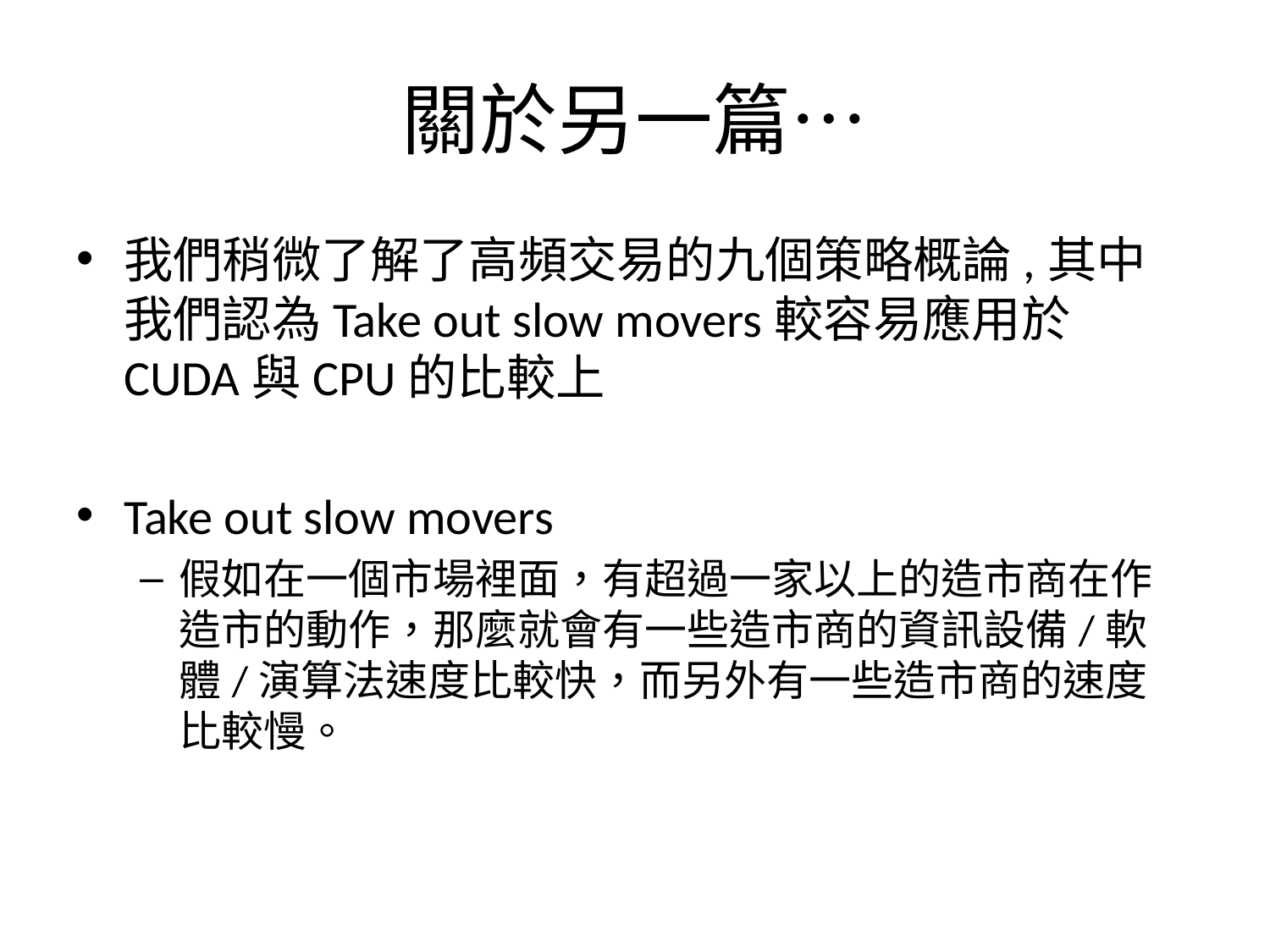

# 關於另一篇…
我們稍微了解了高頻交易的九個策略概論,其中我們認為Take out slow movers較容易應用於CUDA與CPU的比較上

Take out slow movers
假如在一個市場裡面，有超過一家以上的造市商在作造市的動作，那麼就會有一些造市商的資訊設備/軟體/演算法速度比較快，而另外有一些造市商的速度比較慢。